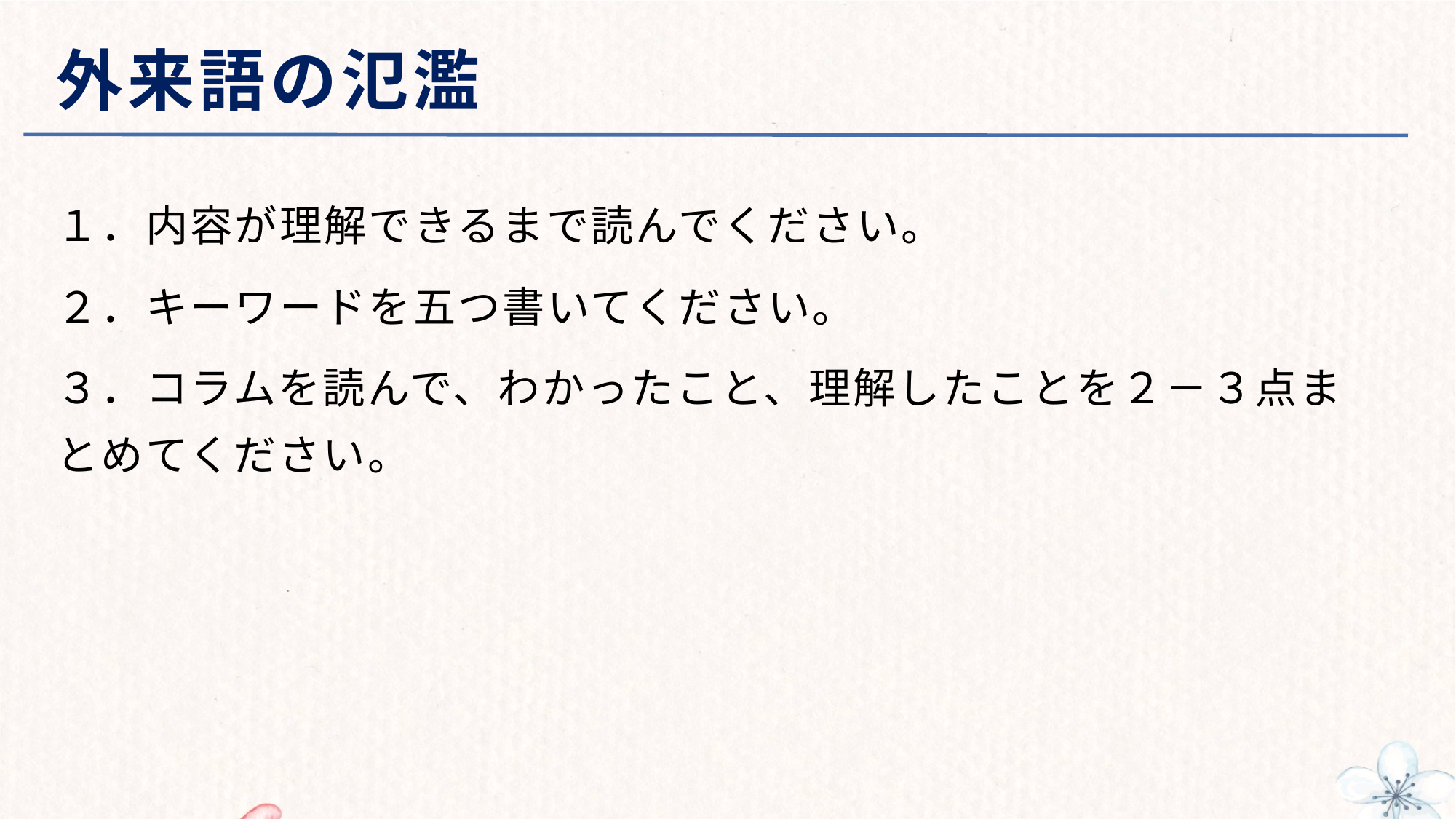

# 外来語の氾濫
１．内容が理解できるまで読んでください。
２．キーワードを五つ書いてください。
３．コラムを読んで、わかったこと、理解したことを２－３点まとめてください。